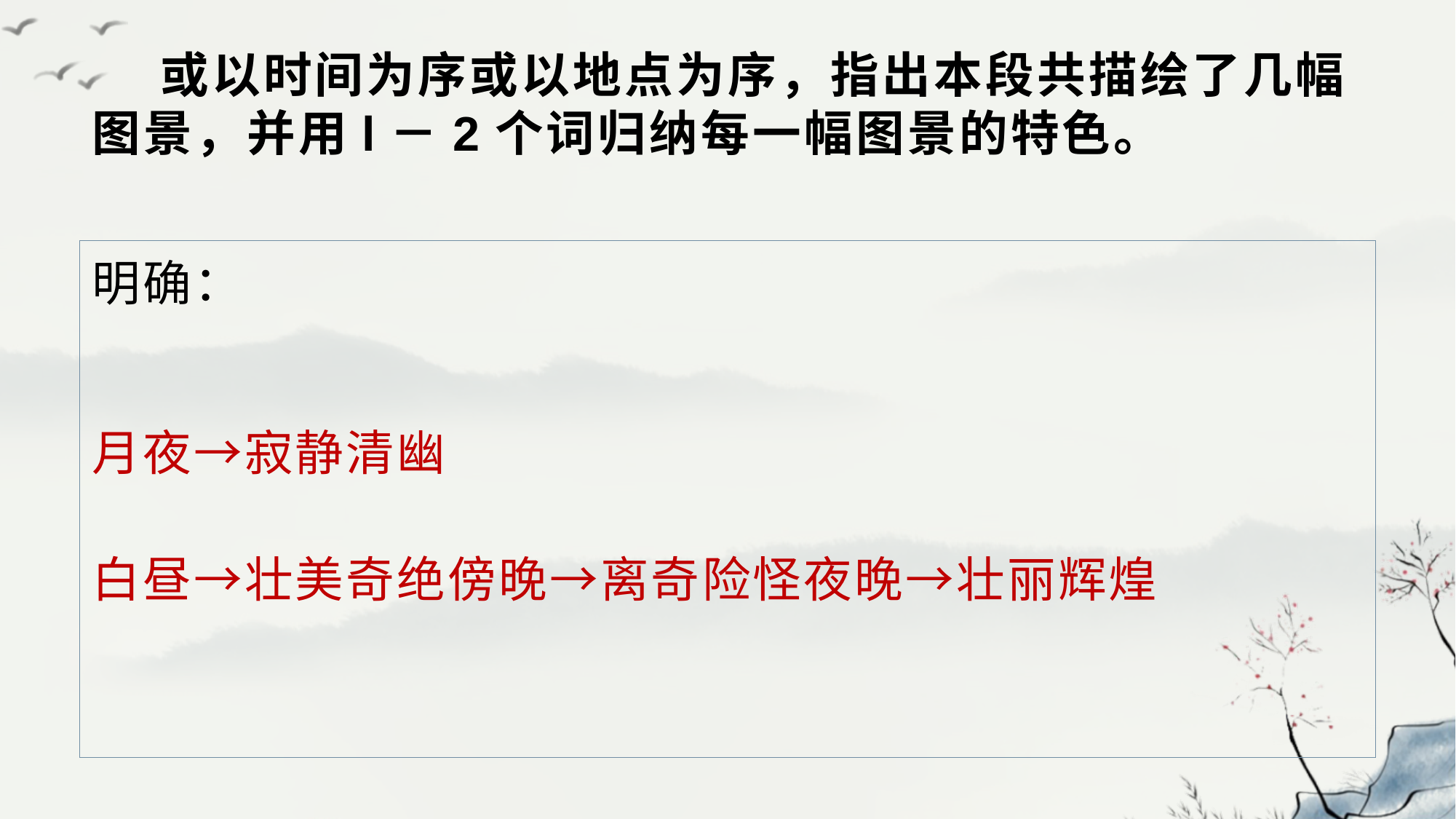

# 或以时间为序或以地点为序，指出本段共描绘了几幅图景，并用l－2个词归纳每一幅图景的特色。
明确：

月夜→寂静清幽

白昼→壮美奇绝傍晚→离奇险怪夜晚→壮丽辉煌